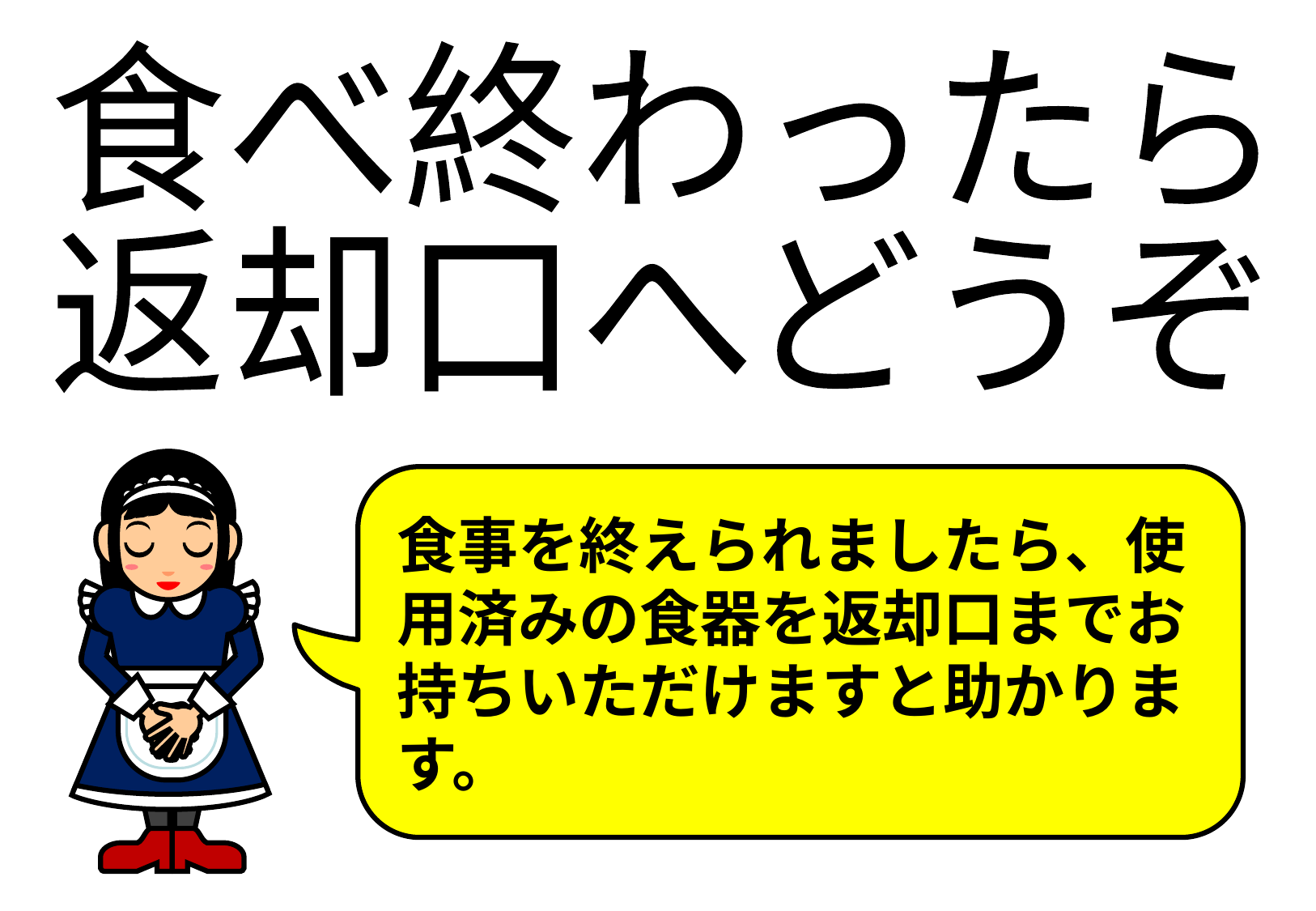

食べ終わったら
返却口へどうぞ

食事を終えられましたら、使用済みの食器を返却口までお持ちいただけますと助かります。